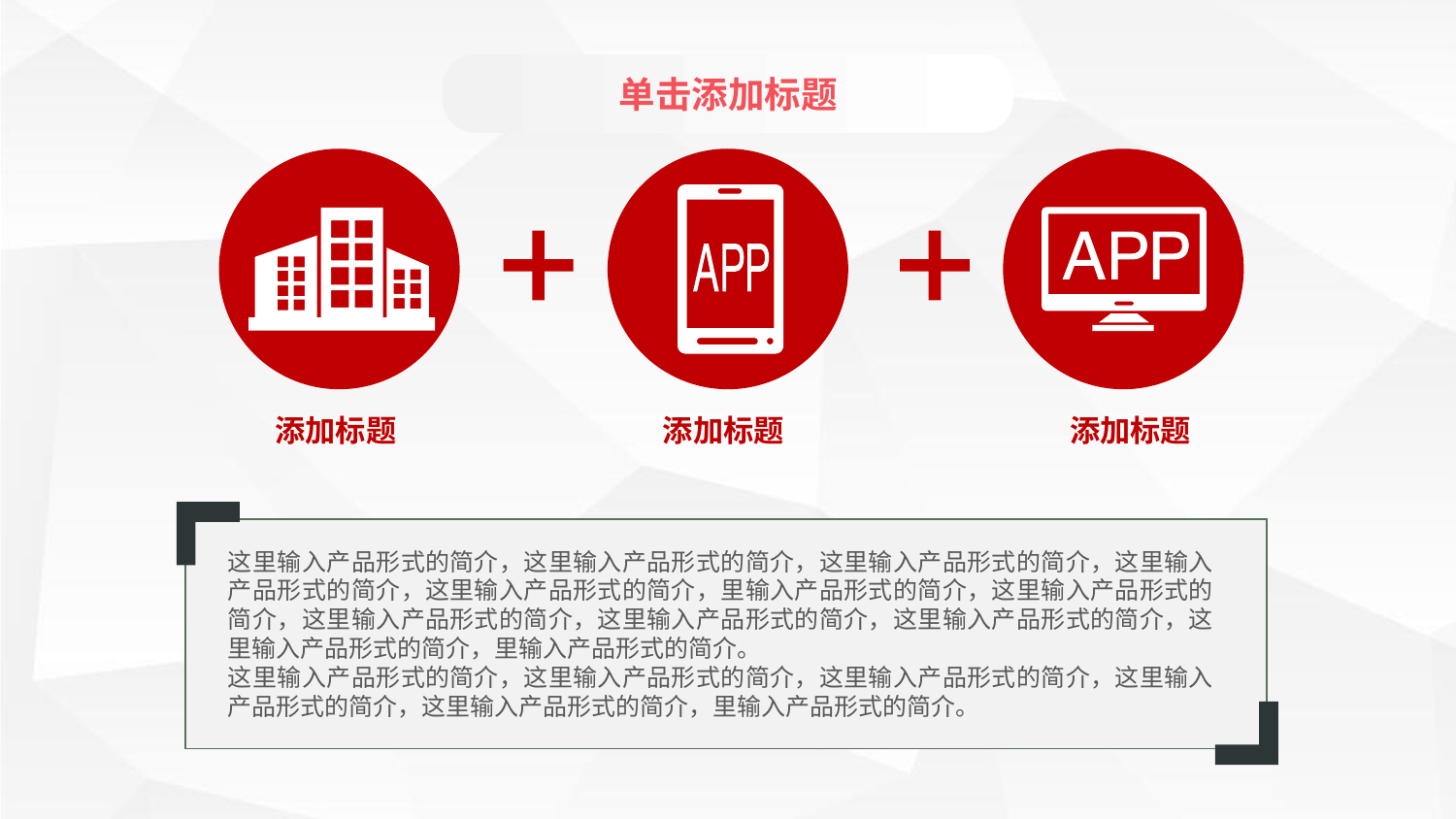

单击添加标题

添加标题
添加标题
添加标题

这里输入产品形式的简介，这里输入产品形式的简介，这里输入产品形式的简介，这里输入产品形式的简介，这里输入产品形式的简介，里输入产品形式的简介，这里输入产品形式的简介，这里输入产品形式的简介，这里输入产品形式的简介，这里输入产品形式的简介，这里输入产品形式的简介，里输入产品形式的简介。
这里输入产品形式的简介，这里输入产品形式的简介，这里输入产品形式的简介，这里输入产品形式的简介，这里输入产品形式的简介，里输入产品形式的简介。